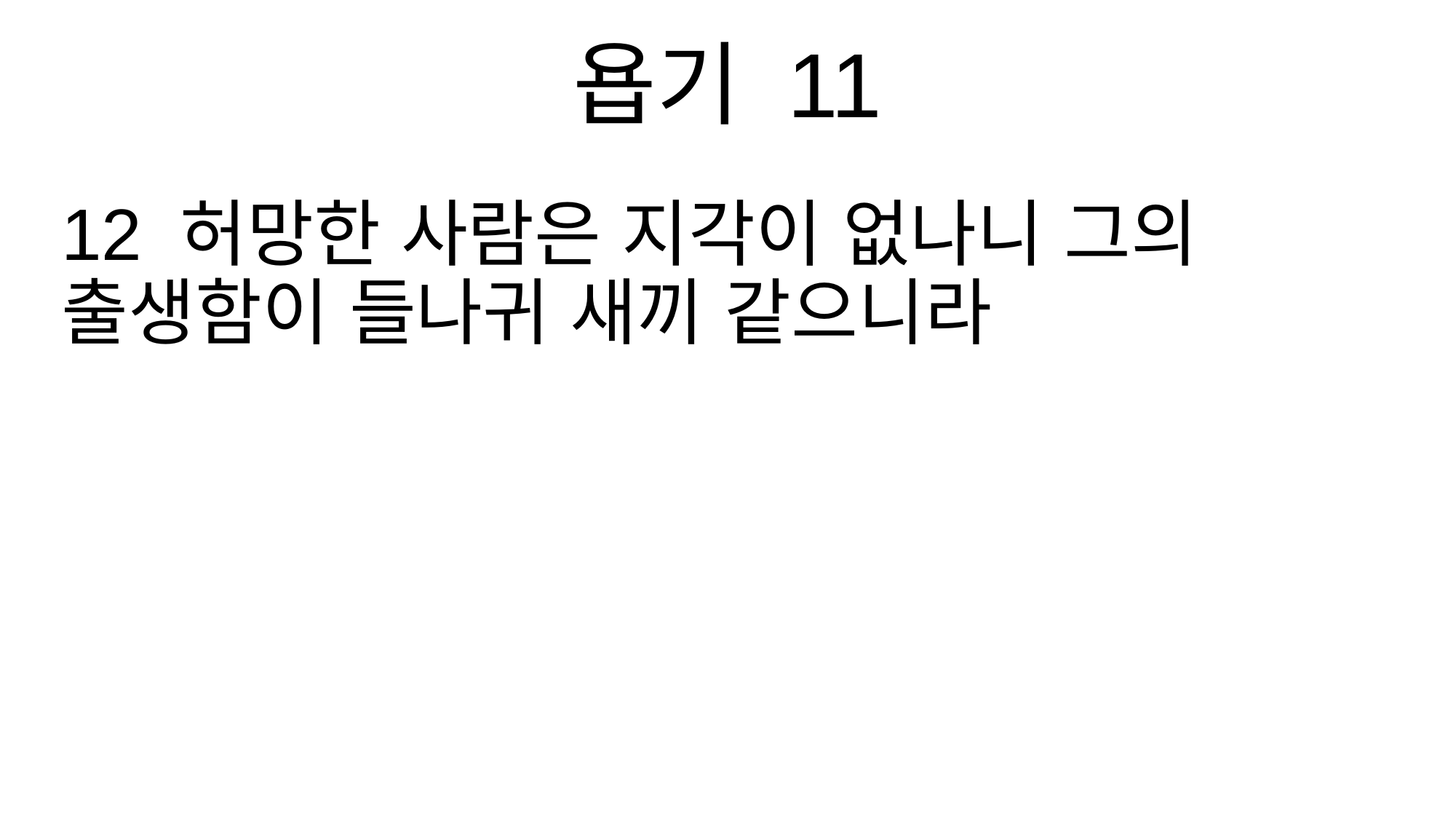

욥기 11
12 허망한 사람은 지각이 없나니 그의 출생함이 들나귀 새끼 같으니라